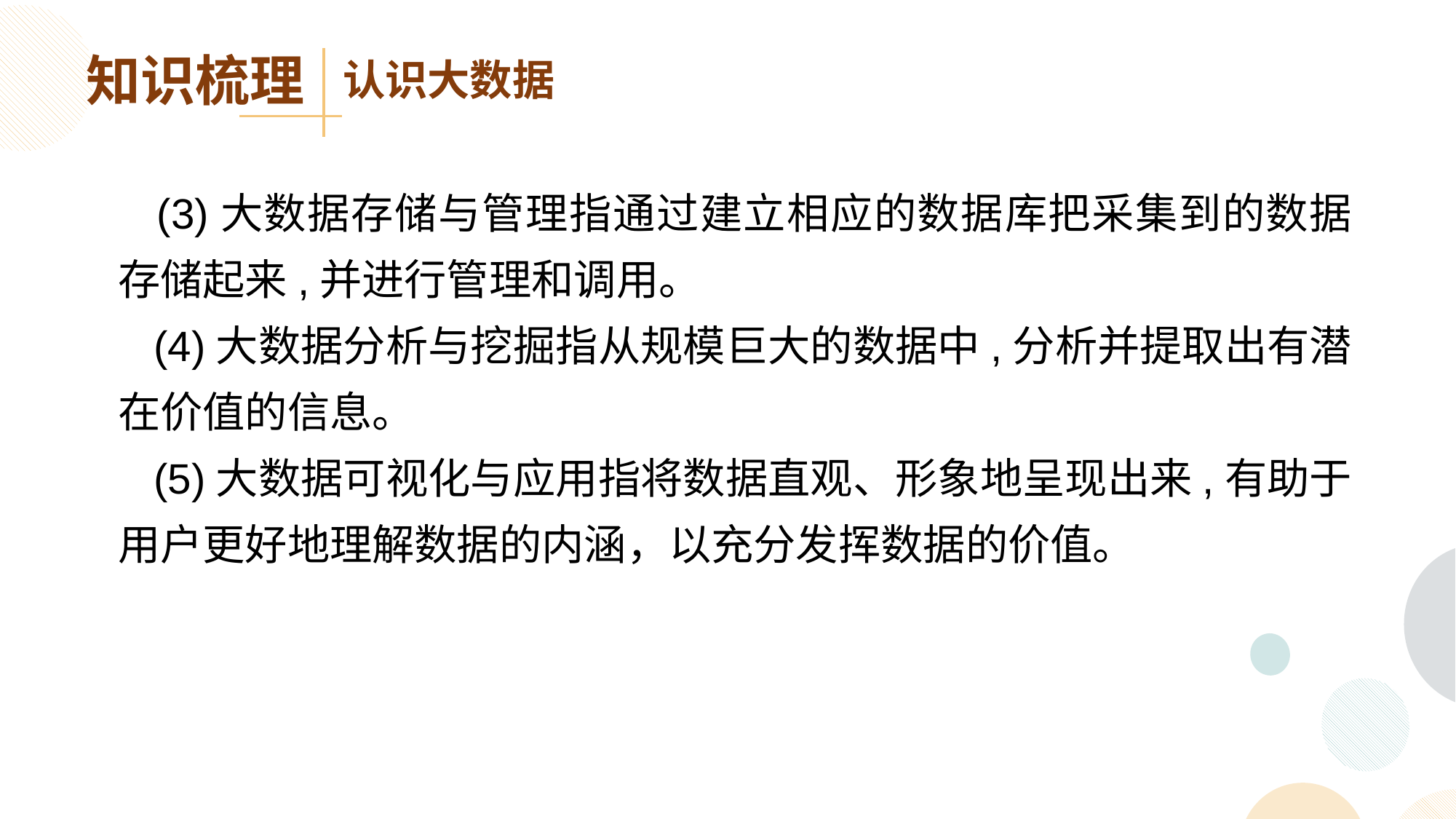

知识梳理
认识大数据
   (3)大数据存储与管理指通过建立相应的数据库把采集到的数据存储起来,并进行管理和调用。
   (4)大数据分析与挖掘指从规模巨大的数据中,分析并提取出有潜在价值的信息。
   (5)大数据可视化与应用指将数据直观、形象地呈现出来,有助于用户更好地理解数据的内涵，以充分发挥数据的价值。